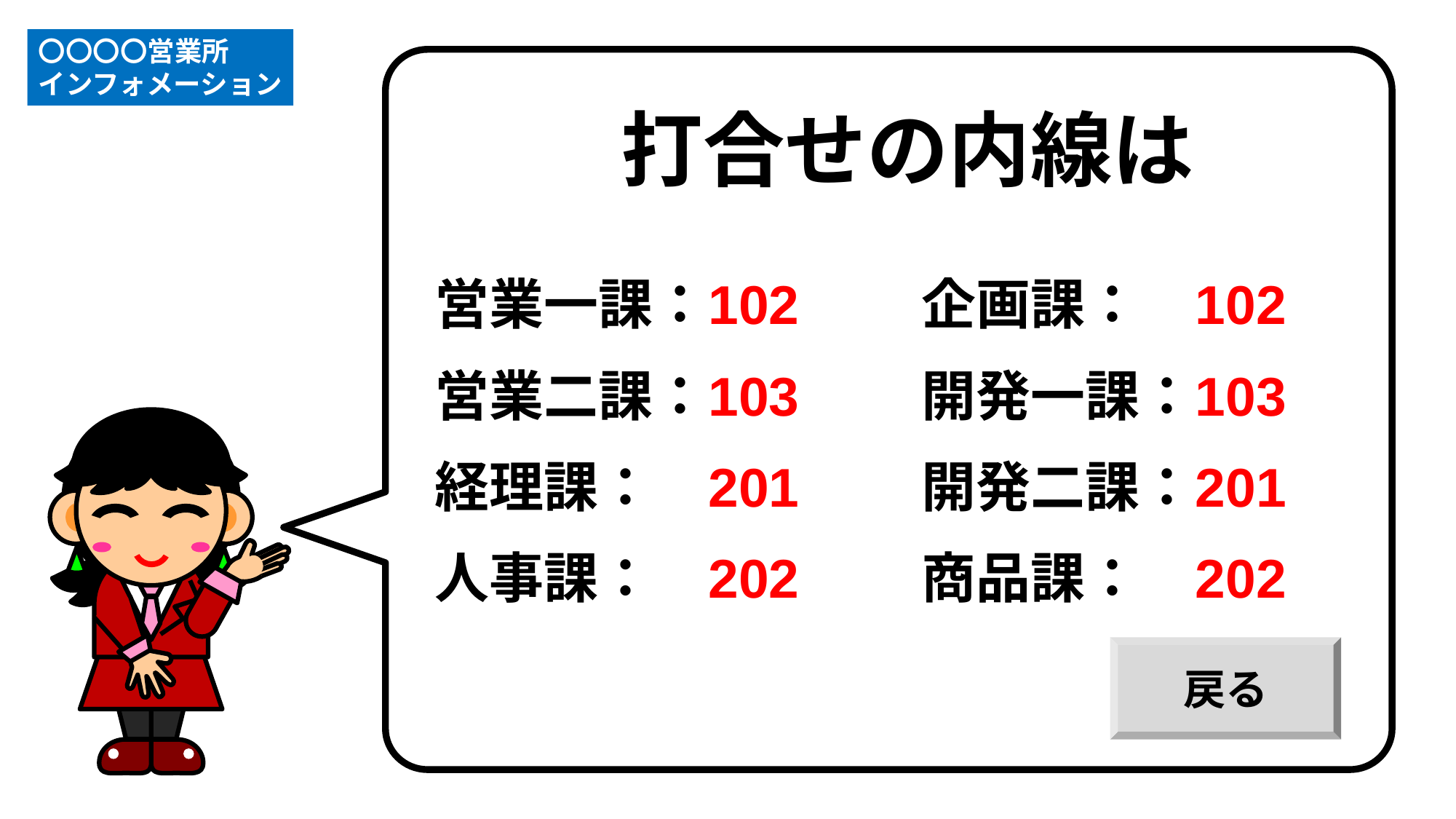

〇〇〇〇営業所
インフォメーション

打合せの内線は
営業一課：
営業二課：
経理課：
人事課：
102
103
201
202
企画課：
開発一課：
開発二課：
商品課：
102
103
201
202

戻る